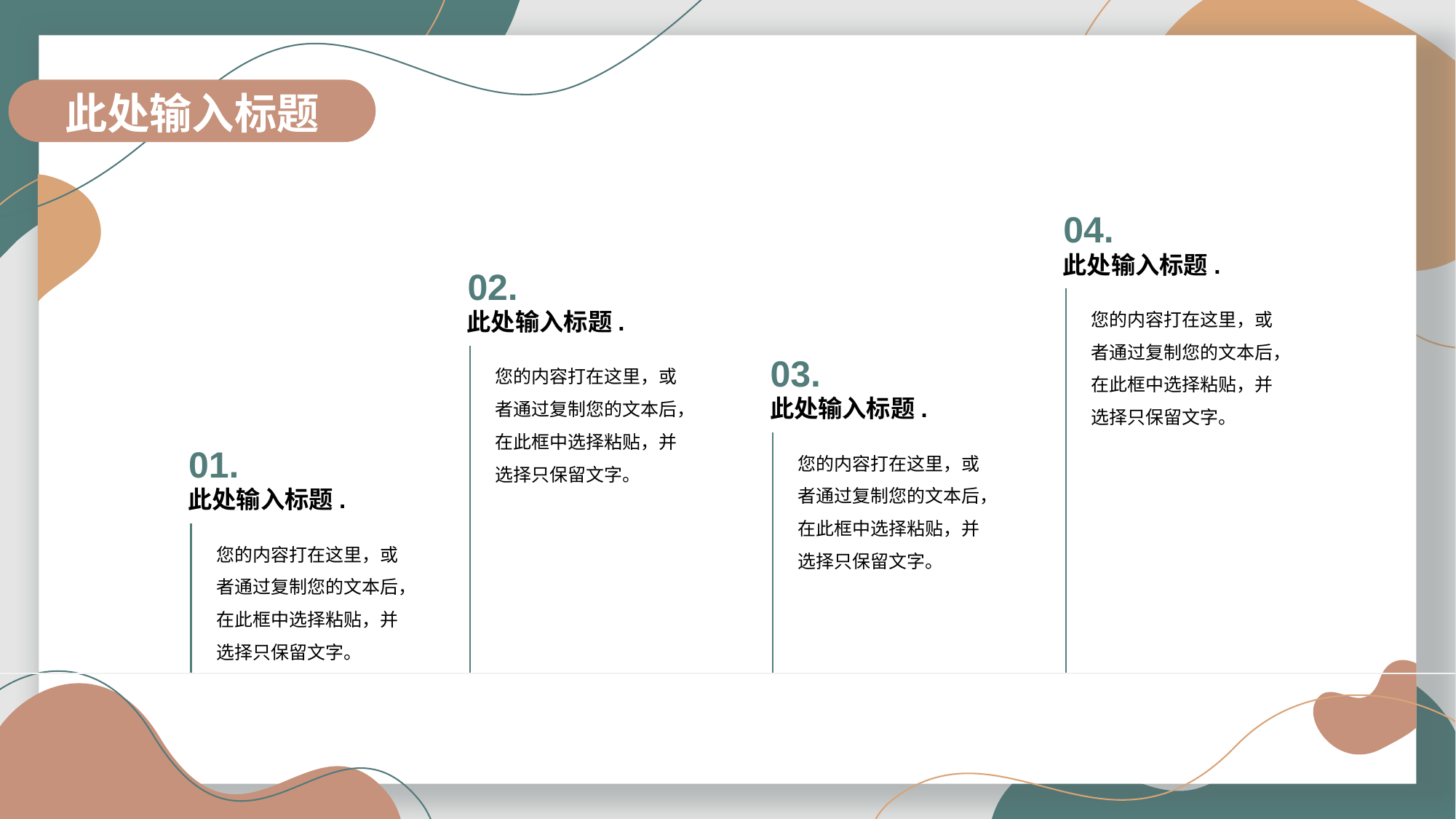

此处输入标题
04.
此处输入标题.
您的内容打在这里，或者通过复制您的文本后，在此框中选择粘贴，并选择只保留文字。
02.
此处输入标题.
您的内容打在这里，或者通过复制您的文本后，在此框中选择粘贴，并选择只保留文字。
03.
此处输入标题.
您的内容打在这里，或者通过复制您的文本后，在此框中选择粘贴，并选择只保留文字。
01.
此处输入标题.
您的内容打在这里，或者通过复制您的文本后，在此框中选择粘贴，并选择只保留文字。